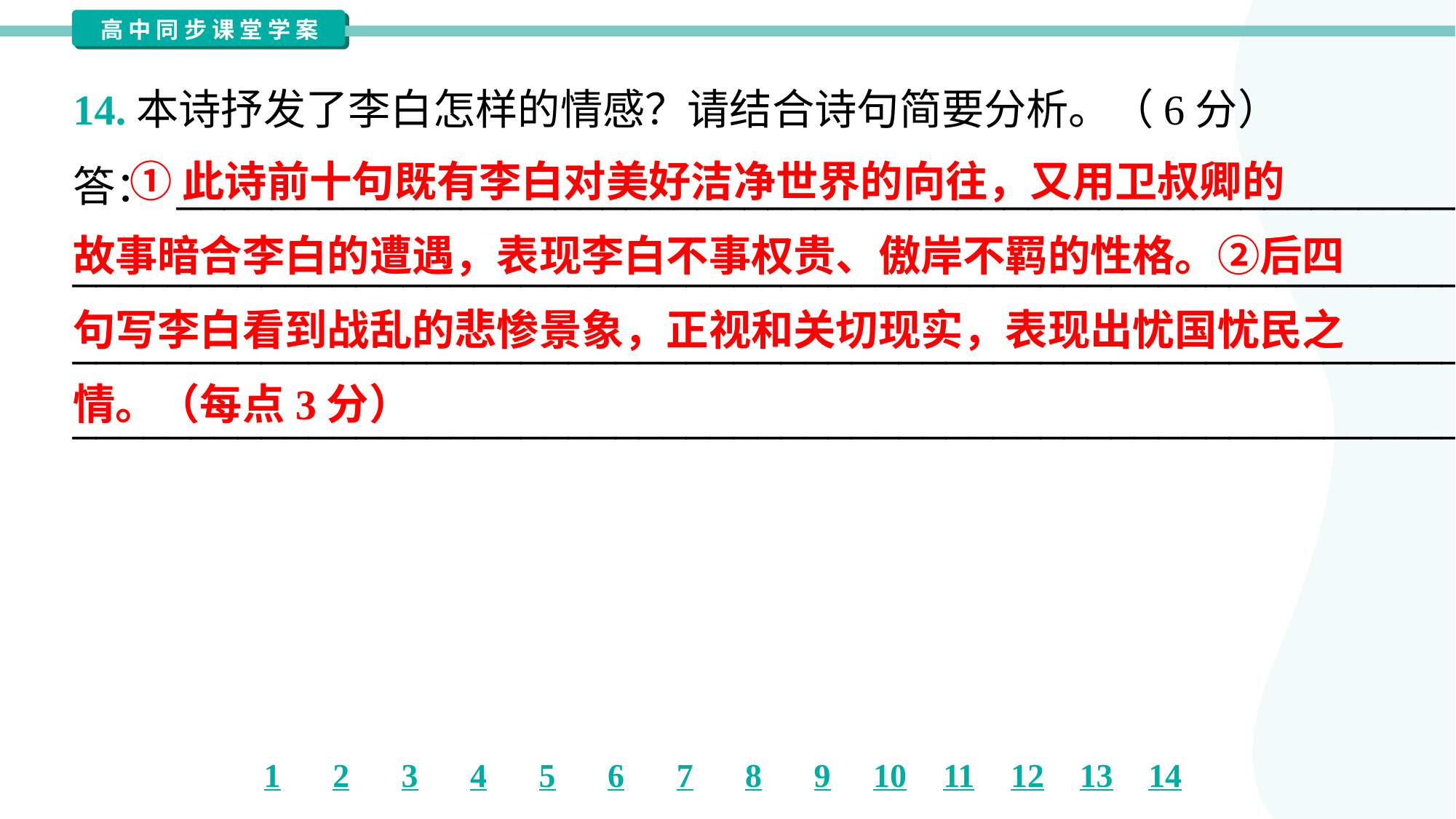

14.本诗抒发了李白怎样的情感？请结合诗句简要分析。（6分）
答： ________________________________________________________
_____________________________________________________________
_____________________________________________________________
_____________________________________________________________
      ①此诗前十句既有李白对美好洁净世界的向往，又用卫叔卿的
故事暗合李白的遭遇，表现李白不事权贵、傲岸不羁的性格。②后四
句写李白看到战乱的悲惨景象，正视和关切现实，表现出忧国忧民之
情。（每点3分）